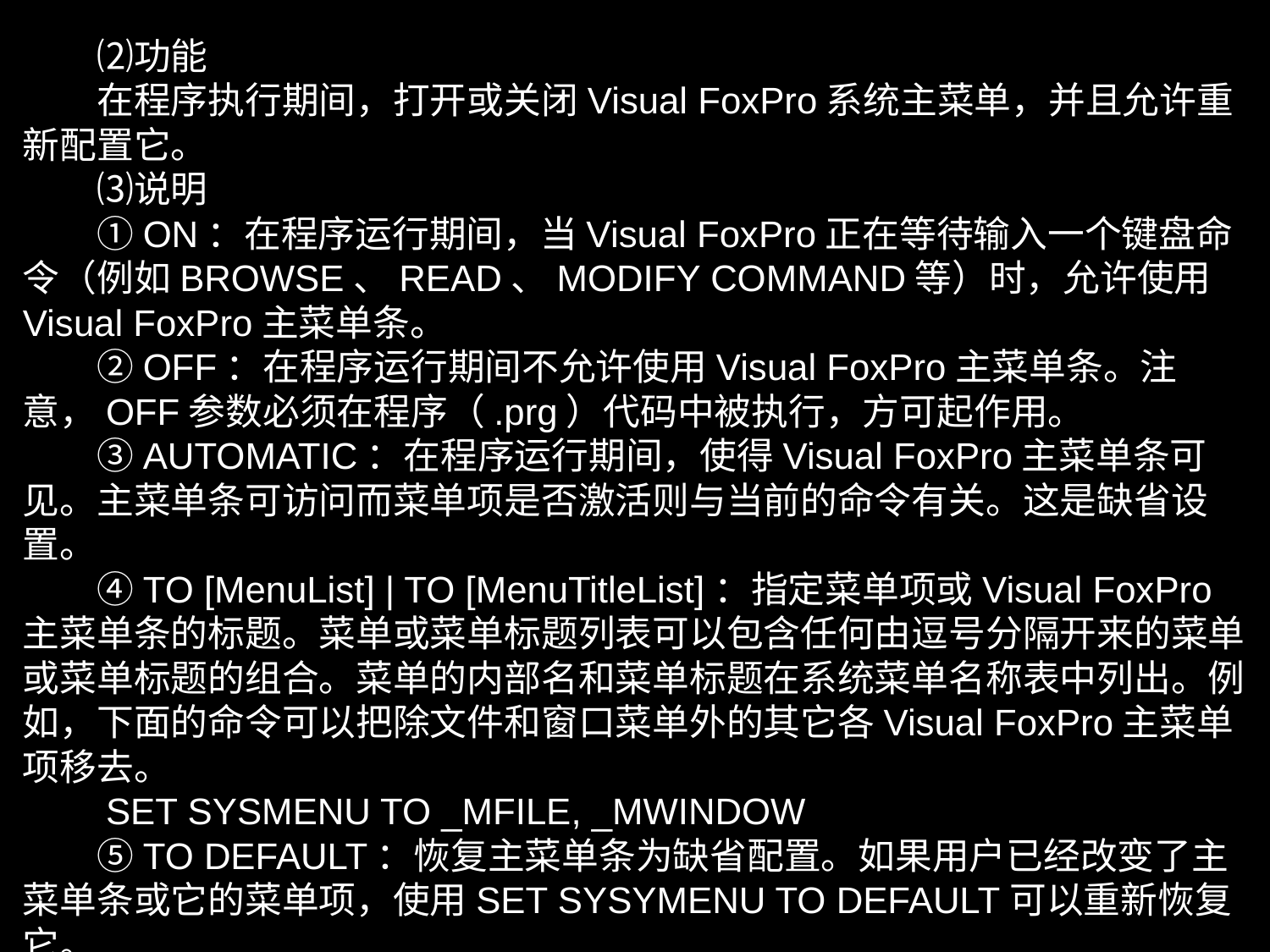

⑵功能
　　在程序执行期间，打开或关闭Visual FoxPro系统主菜单，并且允许重新配置它。
　　⑶说明
　　①ON：在程序运行期间，当Visual FoxPro正在等待输入一个键盘命令（例如BROWSE、READ、MODIFY COMMAND等）时，允许使用Visual FoxPro主菜单条。
　　②OFF：在程序运行期间不允许使用Visual FoxPro主菜单条。注意，OFF参数必须在程序（.prg）代码中被执行，方可起作用。
　　③AUTOMATIC：在程序运行期间，使得Visual FoxPro主菜单条可见。主菜单条可访问而菜单项是否激活则与当前的命令有关。这是缺省设置。
　　④TO [MenuList] | TO [MenuTitleList]：指定菜单项或Visual FoxPro主菜单条的标题。菜单或菜单标题列表可以包含任何由逗号分隔开来的菜单或菜单标题的组合。菜单的内部名和菜单标题在系统菜单名称表中列出。例如，下面的命令可以把除文件和窗口菜单外的其它各Visual FoxPro主菜单项移去。
　　SET SYSMENU TO _MFILE, _MWINDOW
　　⑤TO DEFAULT：恢复主菜单条为缺省配置。如果用户已经改变了主菜单条或它的菜单项，使用SET SYSYMENU TO DEFAULT可以重新恢复它。